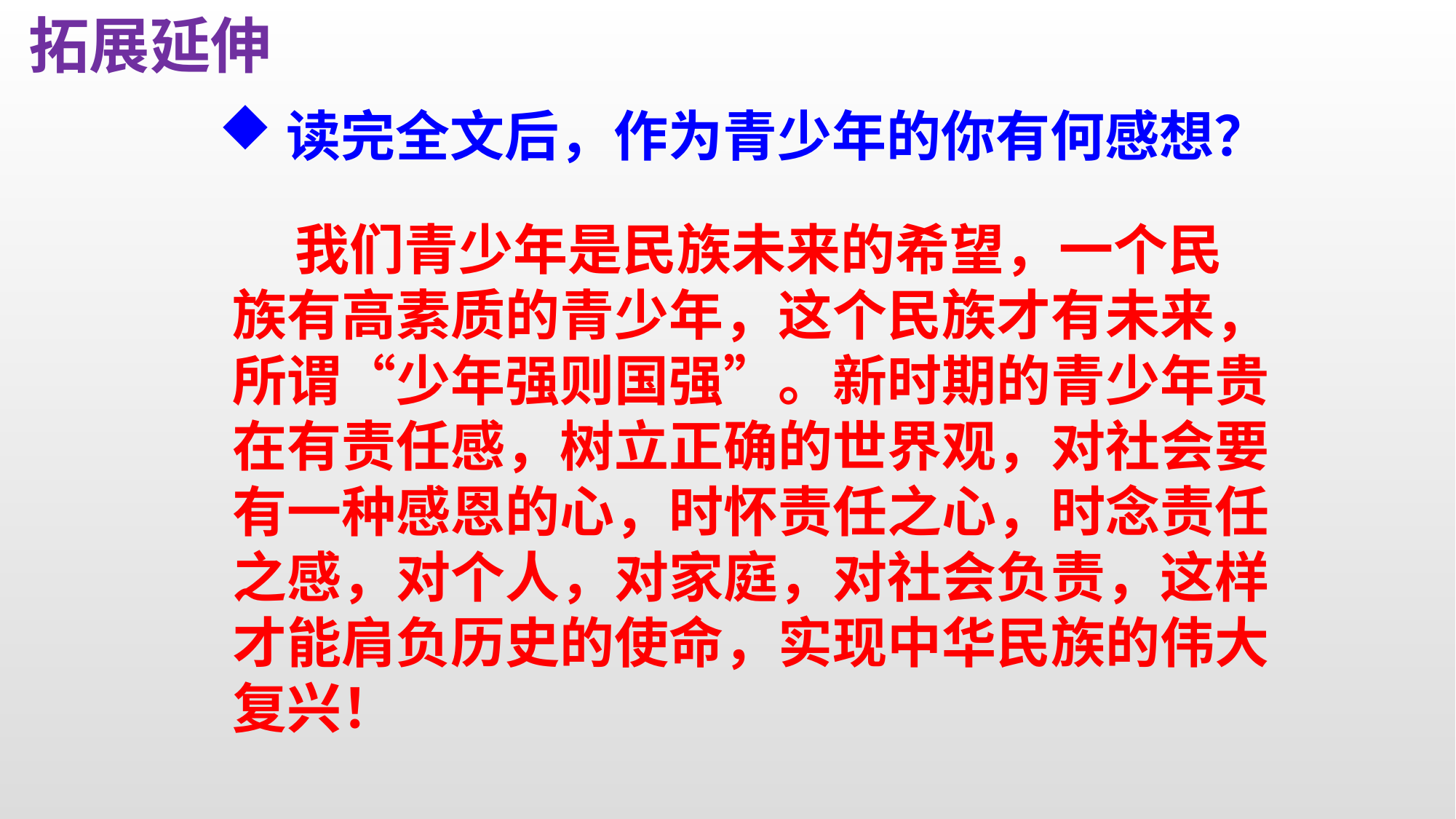

拓展延伸
读完全文后，作为青少年的你有何感想？
    我们青少年是民族未来的希望，一个民族有高素质的青少年，这个民族才有未来，所谓“少年强则国强”。新时期的青少年贵在有责任感，树立正确的世界观，对社会要有一种感恩的心，时怀责任之心，时念责任之感，对个人，对家庭，对社会负责，这样才能肩负历史的使命，实现中华民族的伟大复兴！